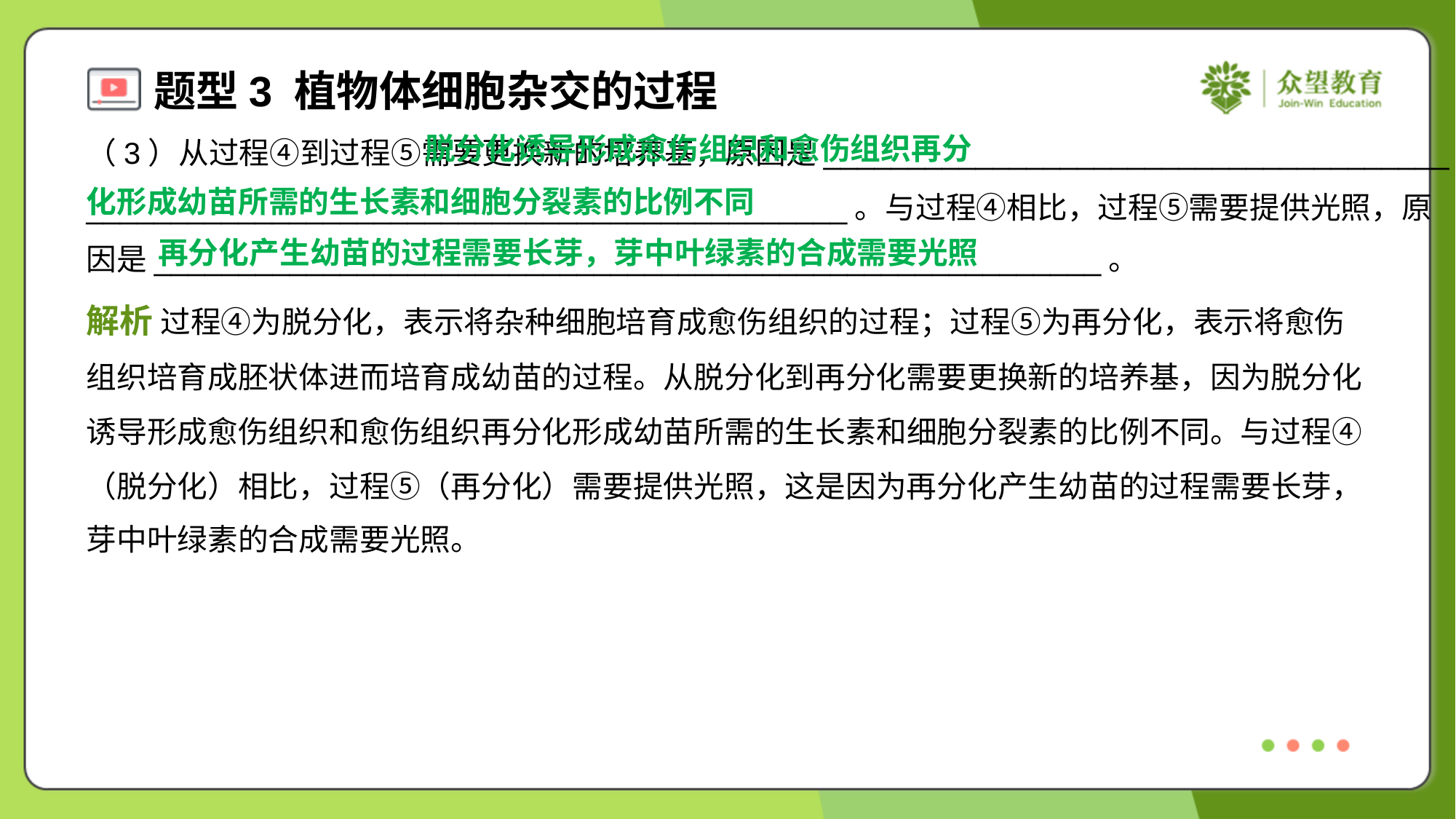

脱分化诱导形成愈伤组织和愈伤组织再分
化形成幼苗所需的生长素和细胞分裂素的比例不同
（3）从过程④到过程⑤需要更换新的培养基，原因是_____________________________________
_____________________________________________。与过程④相比，过程⑤需要提供光照，原
因是________________________________________________________。
再分化产生幼苗的过程需要长芽，芽中叶绿素的合成需要光照
解析 过程④为脱分化，表示将杂种细胞培育成愈伤组织的过程；过程⑤为再分化，表示将愈伤
组织培育成胚状体进而培育成幼苗的过程。从脱分化到再分化需要更换新的培养基，因为脱分化
诱导形成愈伤组织和愈伤组织再分化形成幼苗所需的生长素和细胞分裂素的比例不同。与过程④
（脱分化）相比，过程⑤（再分化）需要提供光照，这是因为再分化产生幼苗的过程需要长芽，
芽中叶绿素的合成需要光照。